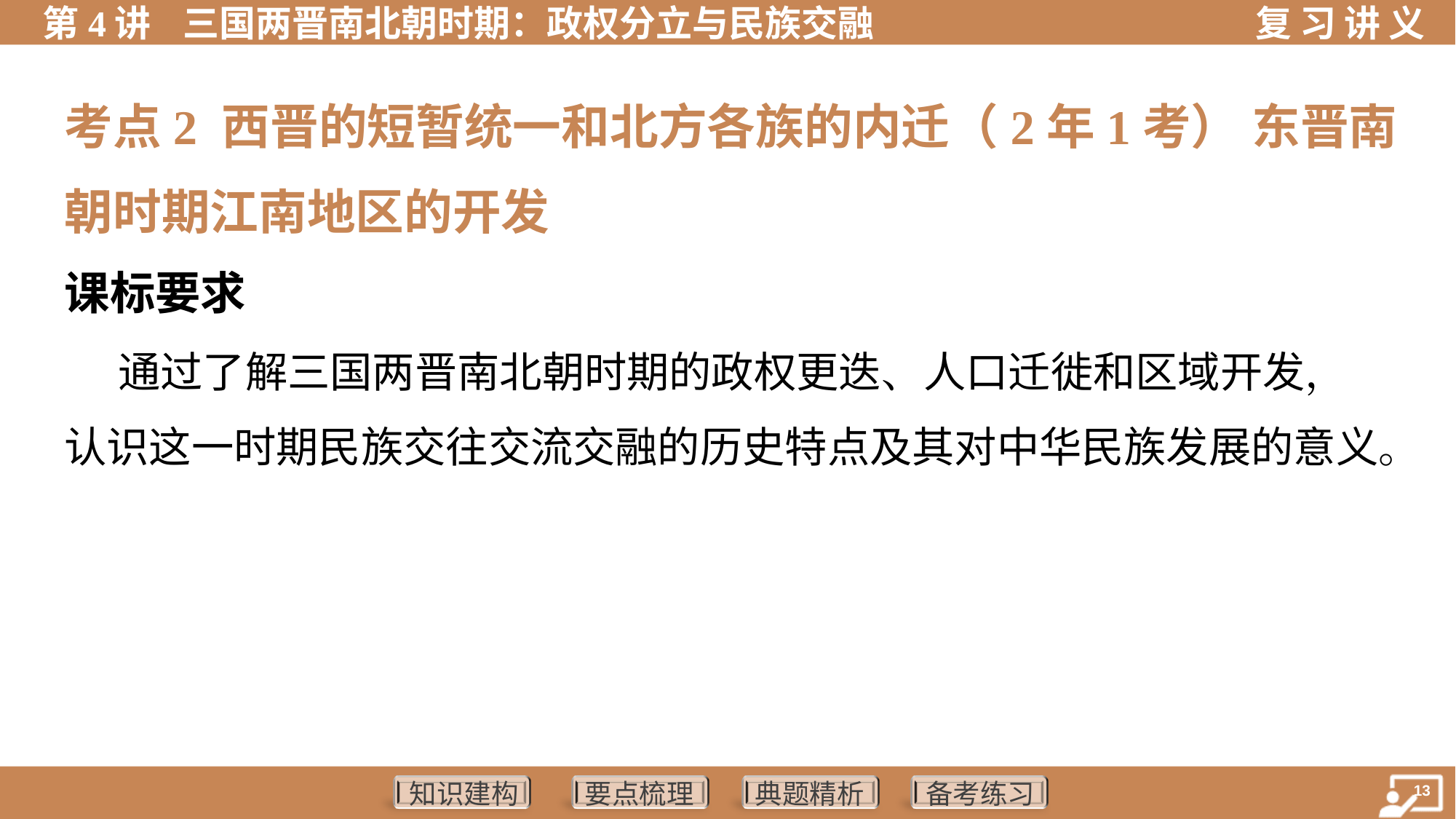

考点2 西晋的短暂统一和北方各族的内迁（2年1考） 东晋南
朝时期江南地区的开发
课标要求
    通过了解三国两晋南北朝时期的政权更迭、人口迁徙和区域开发，
认识这一时期民族交往交流交融的历史特点及其对中华民族发展的意义。